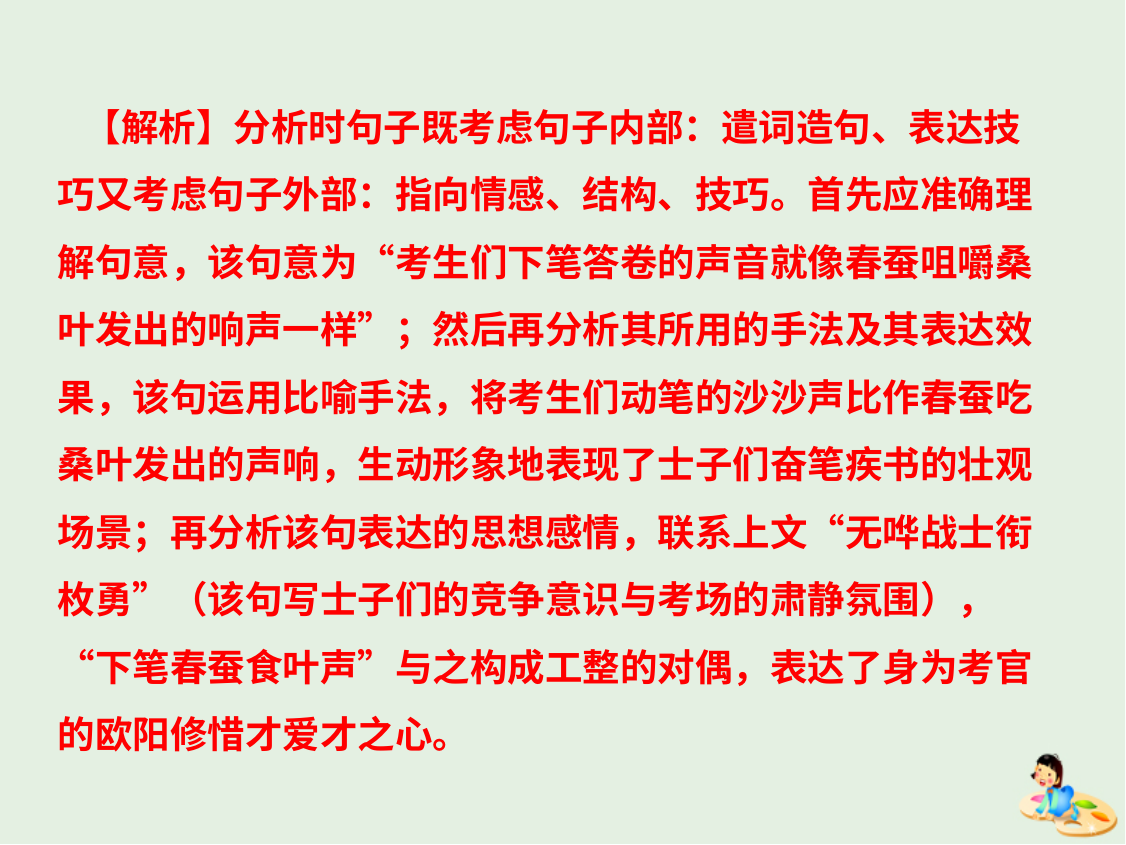

【解析】分析时句子既考虑句子内部：遣词造句、表达技巧又考虑句子外部：指向情感、结构、技巧。首先应准确理解句意，该句意为“考生们下笔答卷的声音就像春蚕咀嚼桑叶发出的响声一样”；然后再分析其所用的手法及其表达效果，该句运用比喻手法，将考生们动笔的沙沙声比作春蚕吃桑叶发出的声响，生动形象地表现了士子们奋笔疾书的壮观场景；再分析该句表达的思想感情，联系上文“无哗战士衔枚勇”（该句写士子们的竞争意识与考场的肃静氛围），“下笔春蚕食叶声”与之构成工整的对偶，表达了身为考官的欧阳修惜才爱才之心。